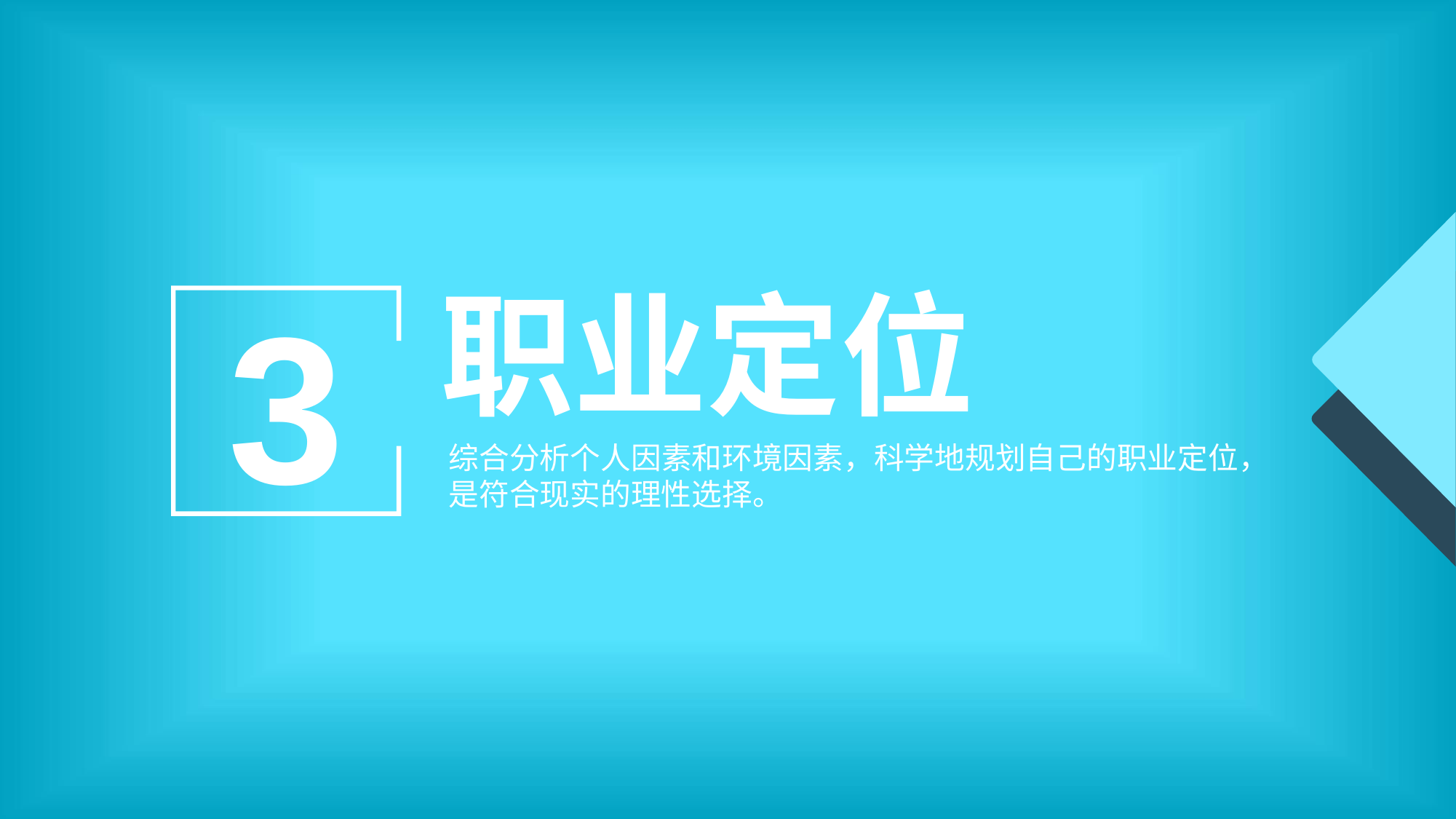

职业定位
3

综合分析个人因素和环境因素，科学地规划自己的职业定位，是符合现实的理性选择。